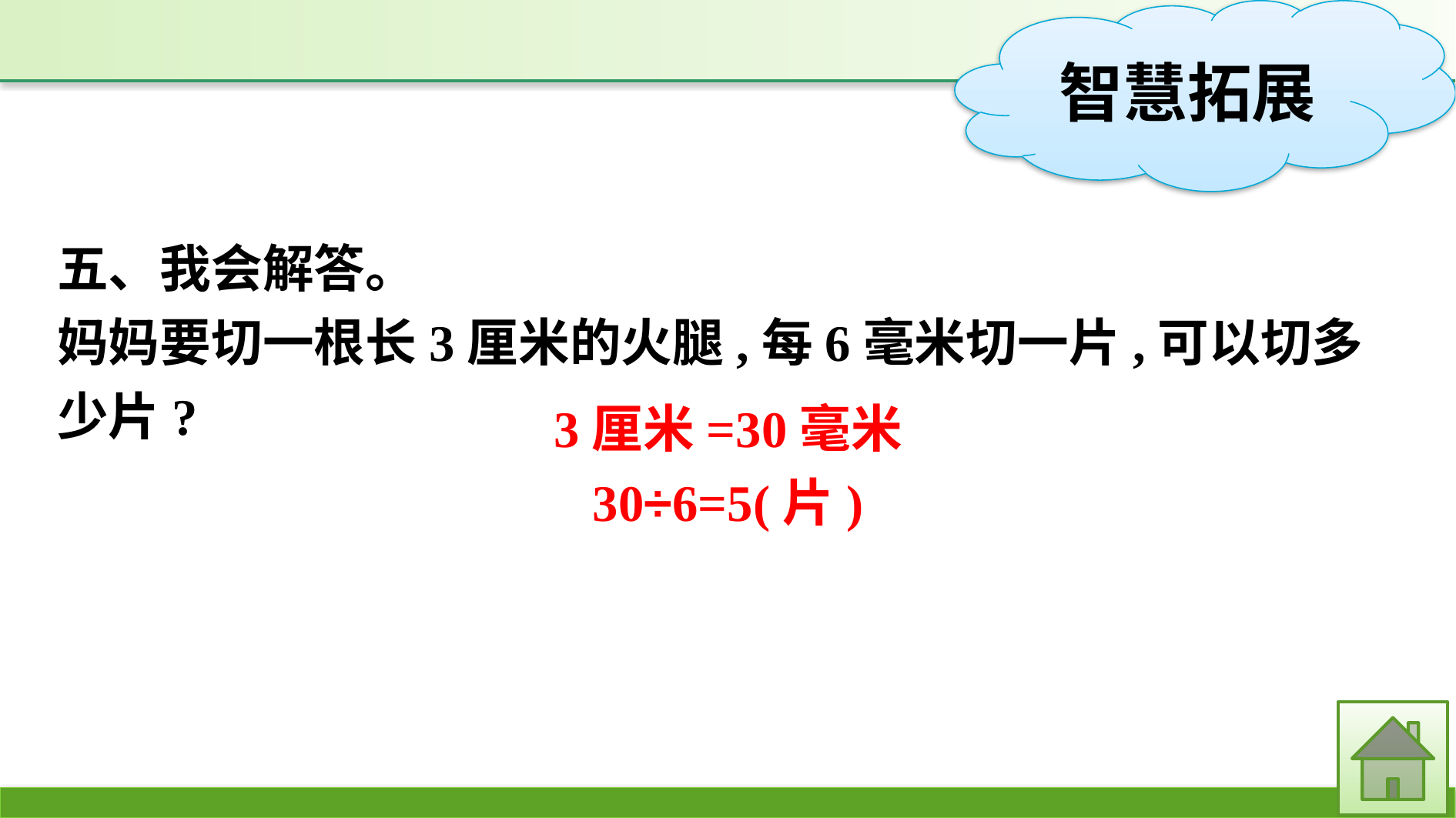

五、我会解答。
妈妈要切一根长3厘米的火腿,每6毫米切一片,可以切多少片?
3厘米=30毫米
30÷6=5(片)